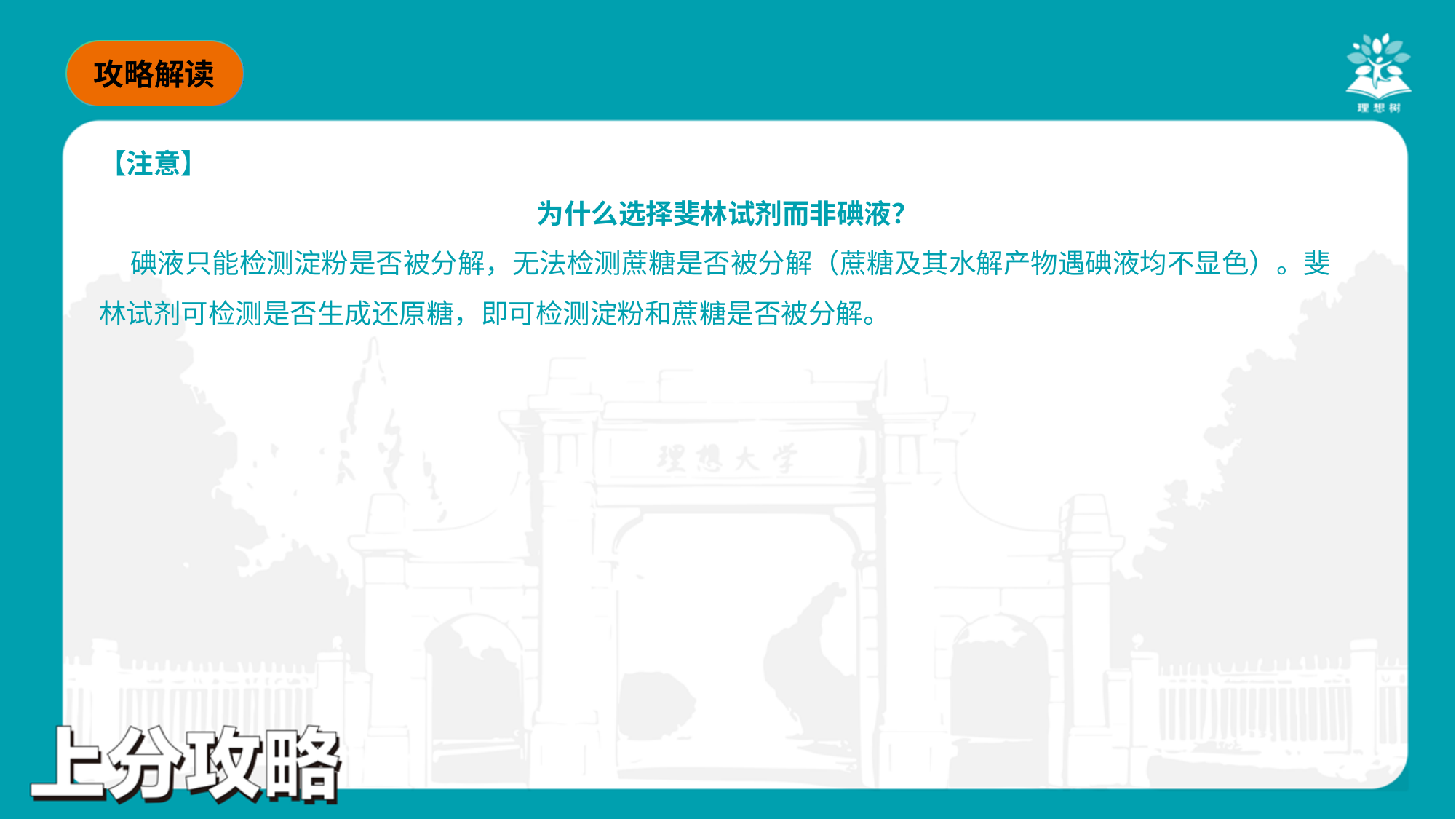

【注意】
为什么选择斐林试剂而非碘液？
    碘液只能检测淀粉是否被分解，无法检测蔗糖是否被分解（蔗糖及其水解产物遇碘液均不显色）。斐
林试剂可检测是否生成还原糖，即可检测淀粉和蔗糖是否被分解。